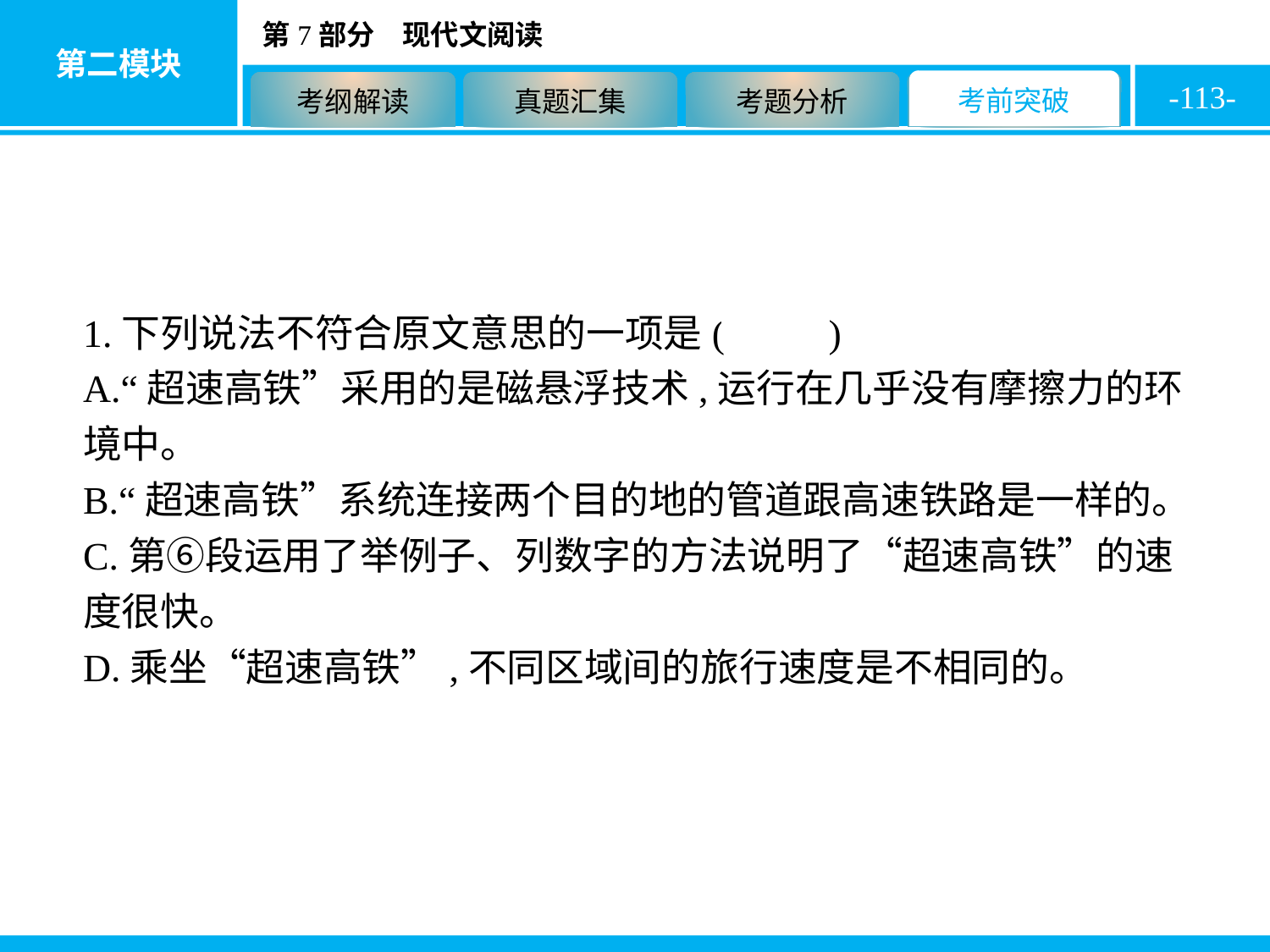

-113-
1.下列说法不符合原文意思的一项是(    B    )
A.“超速高铁”采用的是磁悬浮技术,运行在几乎没有摩擦力的环境中。
B.“超速高铁”系统连接两个目的地的管道跟高速铁路是一样的。
C.第⑥段运用了举例子、列数字的方法说明了“超速高铁”的速度很快。
D.乘坐“超速高铁”,不同区域间的旅行速度是不相同的。